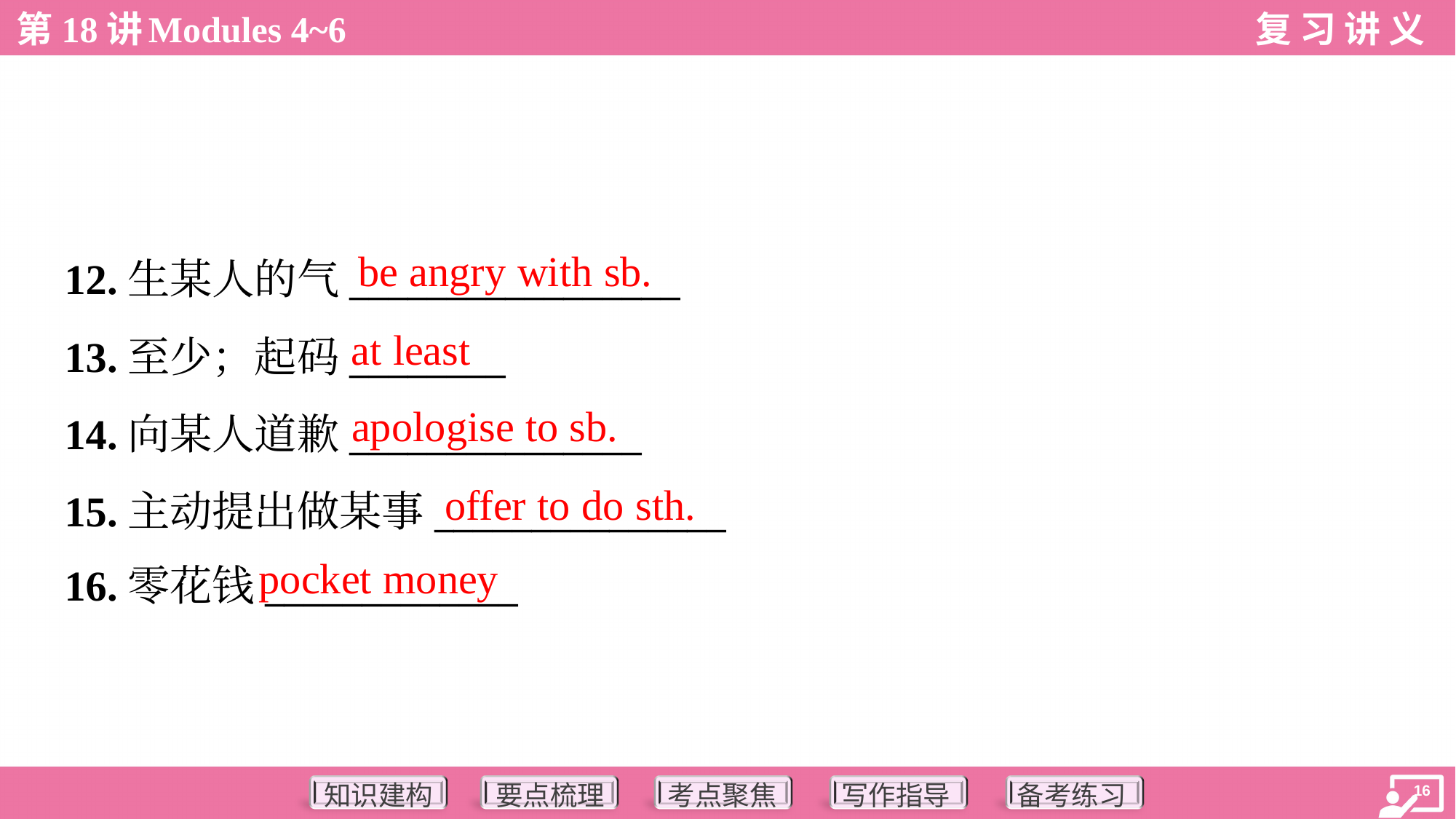

be angry with sb.
12.生某人的气_________________
13.至少；起码________
14.向某人道歉_______________
15.主动提出做某事_______________
16.零花钱_____________
at least
apologise to sb.
offer to do sth.
pocket money